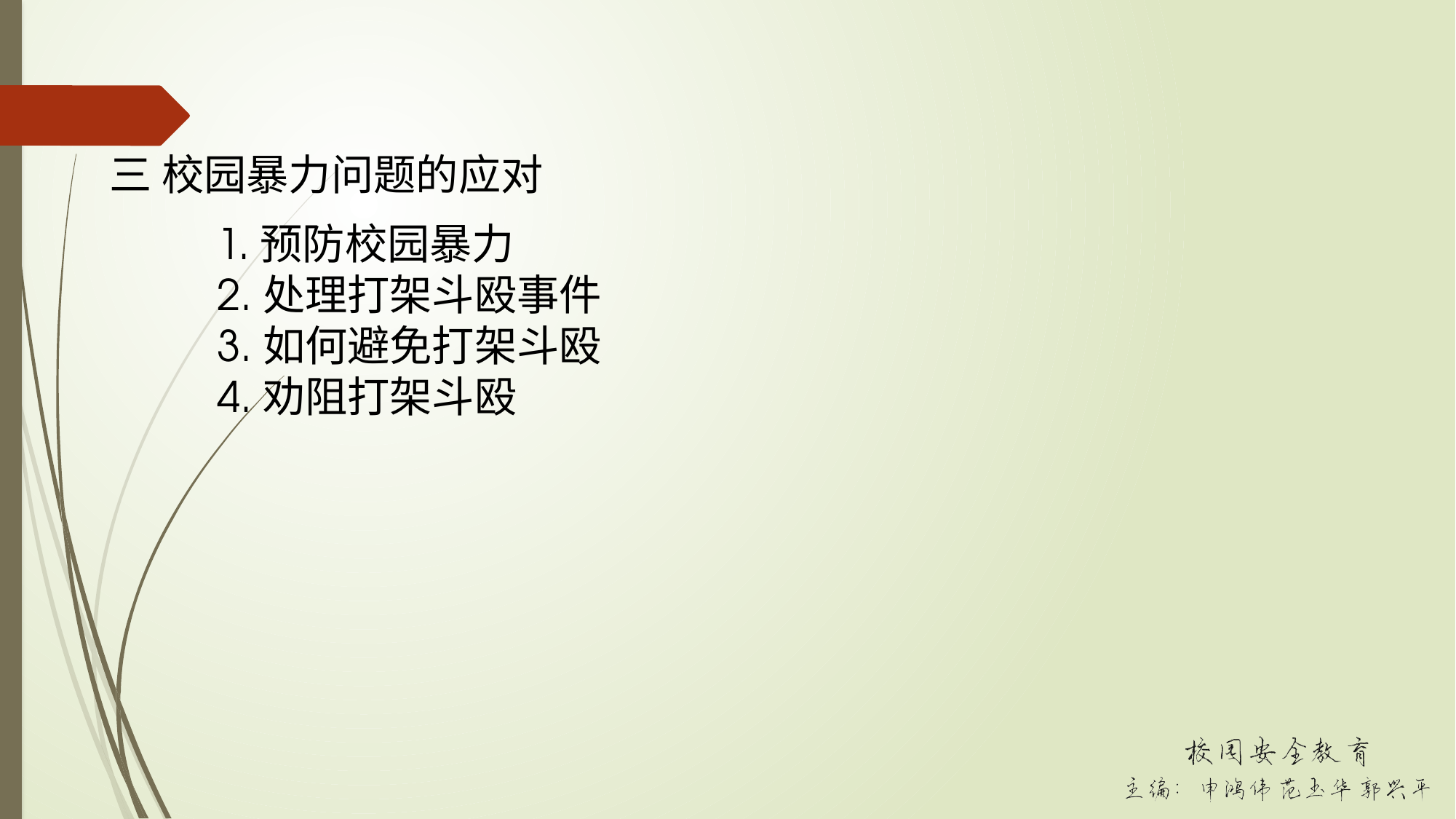

三 校园暴力问题的应对
	1.预防校园暴力
	2.处理打架斗殴事件
	3.如何避免打架斗殴
	4.劝阻打架斗殴